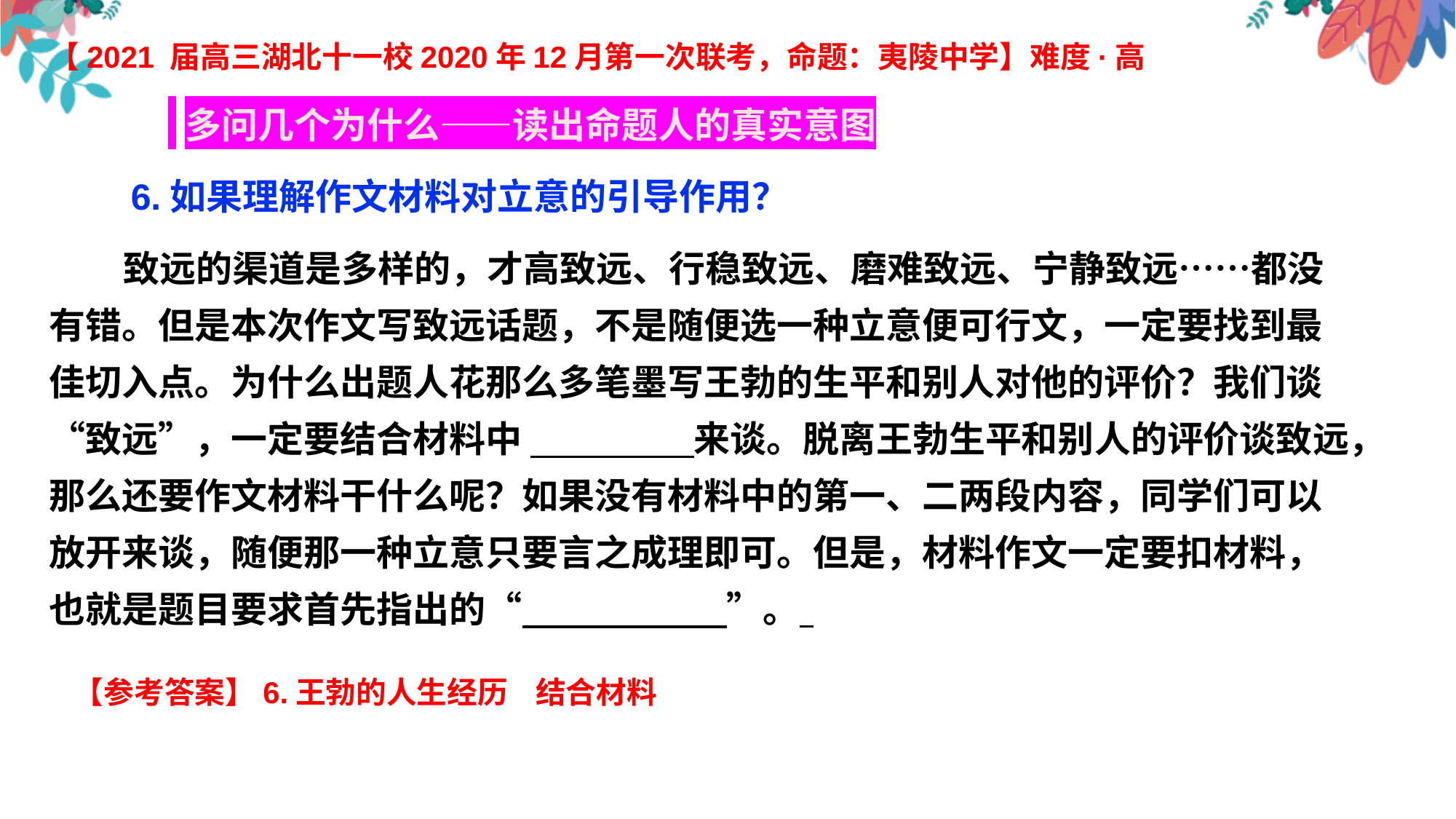

【2021 届高三湖北十一校2020年12月第一次联考，命题：夷陵中学】难度·高
                  多问几个为什么——读出命题人的真实意图
        6.如果理解作文材料对立意的引导作用？
        致远的渠道是多样的，才高致远、行稳致远、磨难致远、宁静致远……都没有错。但是本次作文写致远话题，不是随便选一种立意便可行文，一定要找到最佳切入点。为什么出题人花那么多笔墨写王勃的生平和别人对他的评价？我们谈“致远”，一定要结合材料中                     来谈。脱离王勃生平和别人的评价谈致远，那么还要作文材料干什么呢？如果没有材料中的第一、二两段内容，同学们可以放开来谈，随便那一种立意只要言之成理即可。但是，材料作文一定要扣材料，也就是题目要求首先指出的“                         ”。

【参考答案】6.王勃的人生经历    结合材料